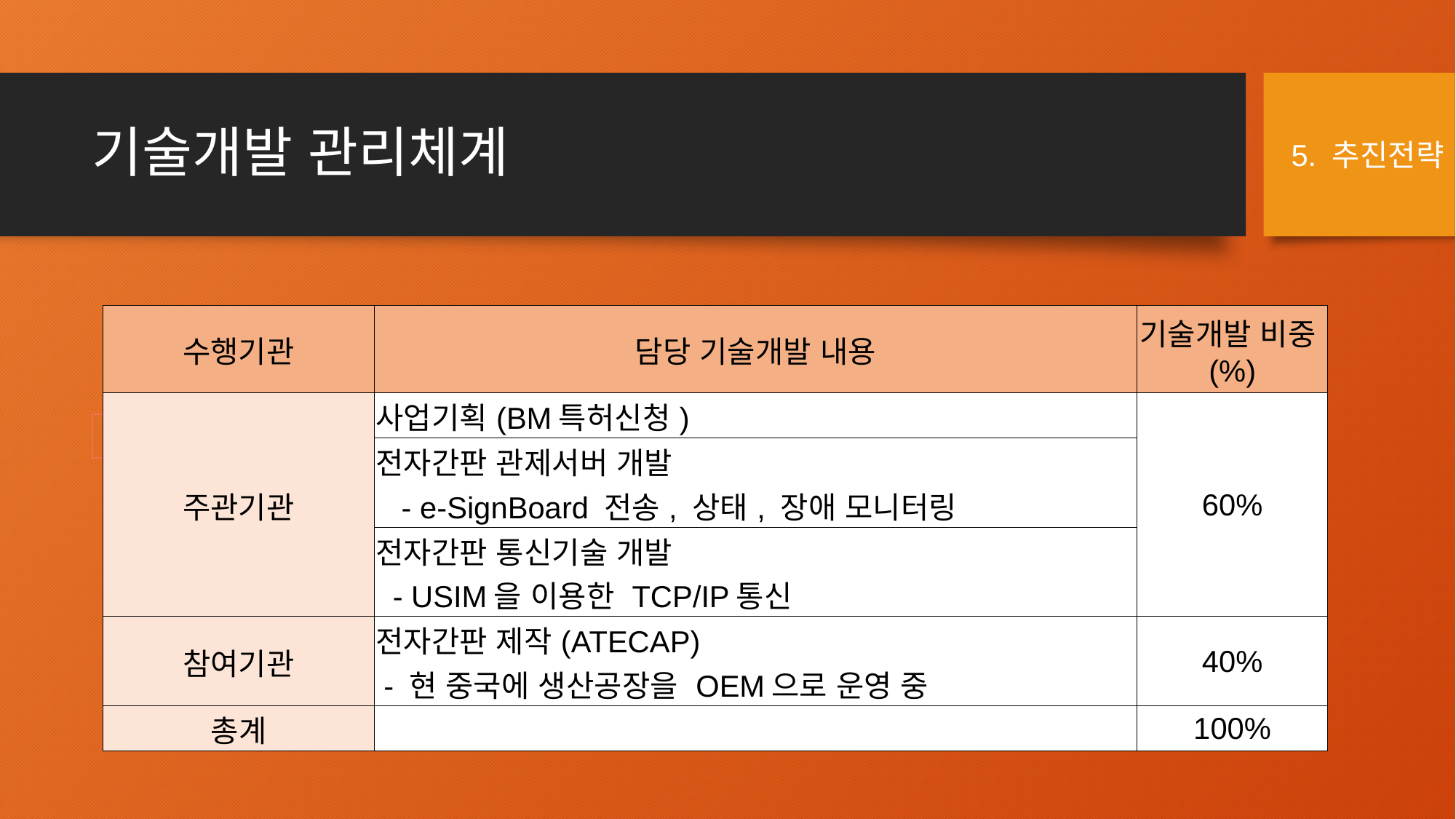

# 기술개발 관리체계
5. 추진전략
| 수행기관 | 담당 기술개발 내용 | 기술개발 비중(%) |
| --- | --- | --- |
| 주관기관 | 사업기획(BM특허신청) | 60% |
|  | 전자간판 관제서버 개발 - e-SignBoard 전송, 상태, 장애 모니터링 |  |
|  | 전자간판 통신기술 개발 - USIM을 이용한 TCP/IP통신 |  |
| 참여기관 | 전자간판 제작(ATECAP) - 현 중국에 생산공장을 OEM으로 운영 중 | 40% |
| 총계 |  | 100% |
|  |
| --- |